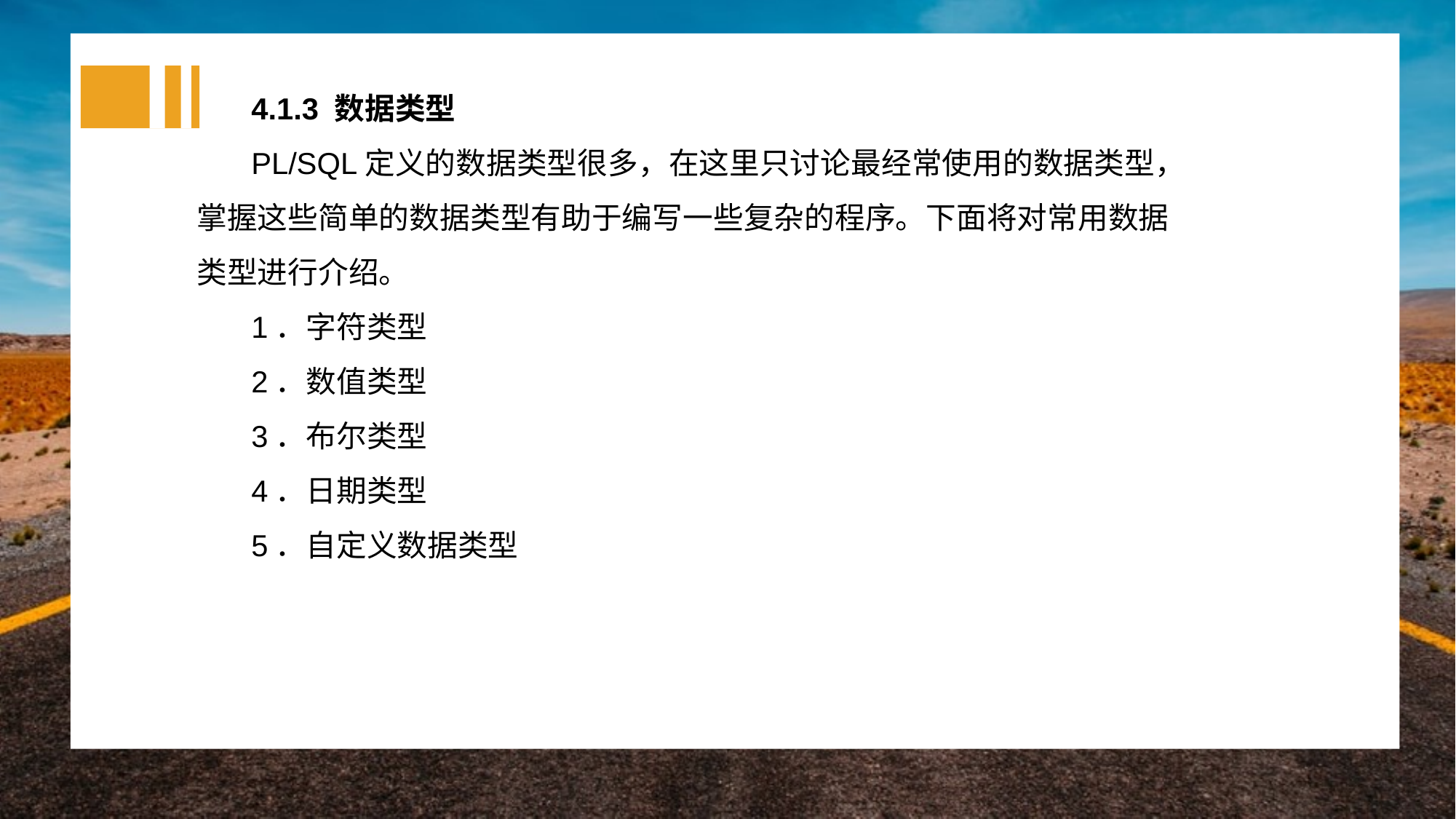

4.1.3 数据类型
PL/SQL定义的数据类型很多，在这里只讨论最经常使用的数据类型，掌握这些简单的数据类型有助于编写一些复杂的程序。下面将对常用数据类型进行介绍。
1．字符类型
2．数值类型
3．布尔类型
4．日期类型
5．自定义数据类型